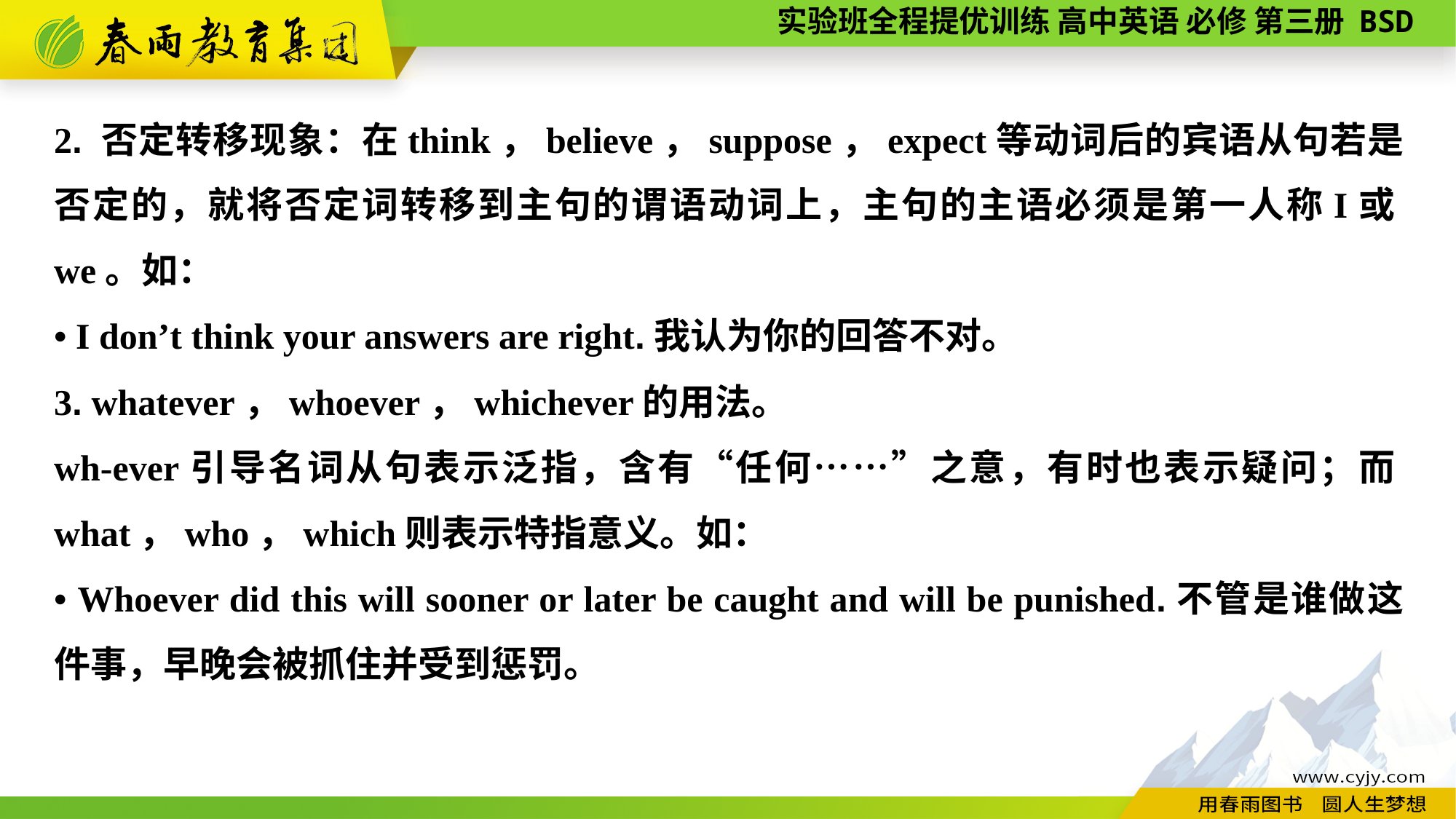

2. 否定转移现象：在think，believe，suppose，expect等动词后的宾语从句若是否定的，就将否定词转移到主句的谓语动词上，主句的主语必须是第一人称I或we。如：
• I don’t think your answers are right.我认为你的回答不对。
3. whatever，whoever，whichever的用法。
wh-ever引导名词从句表示泛指，含有“任何……”之意，有时也表示疑问；而what，who，which则表示特指意义。如：
• Whoever did this will sooner or later be caught and will be punished.不管是谁做这件事，早晚会被抓住并受到惩罚。